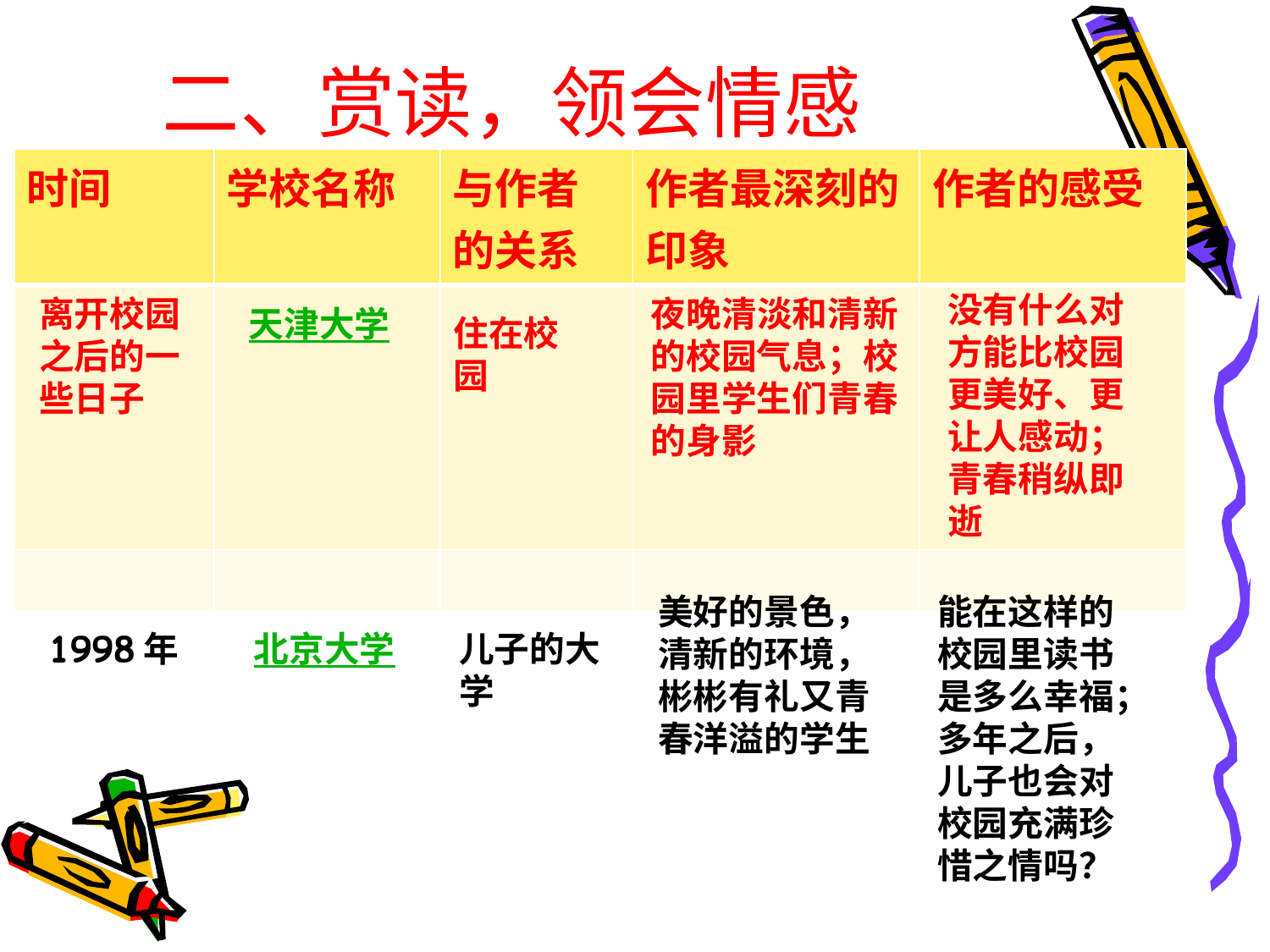

# 二、赏读，领会情感
| 时间 | 学校名称 | 与作者的关系 | 作者最深刻的印象 | 作者的感受 |
| --- | --- | --- | --- | --- |
|  |  |  |  |  |
|  |  |  |  |  |

没有什么对方能比校园更美好、更让人感动；青春稍纵即逝

离开校园之后的一些日子

夜晚清淡和清新的校园气息；校园里学生们青春的身影

天津大学

住在校园

美好的景色，清新的环境，彬彬有礼又青春洋溢的学生

能在这样的校园里读书是多么幸福；多年之后，儿子也会对校园充满珍惜之情吗？

1998年

北京大学

儿子的大学